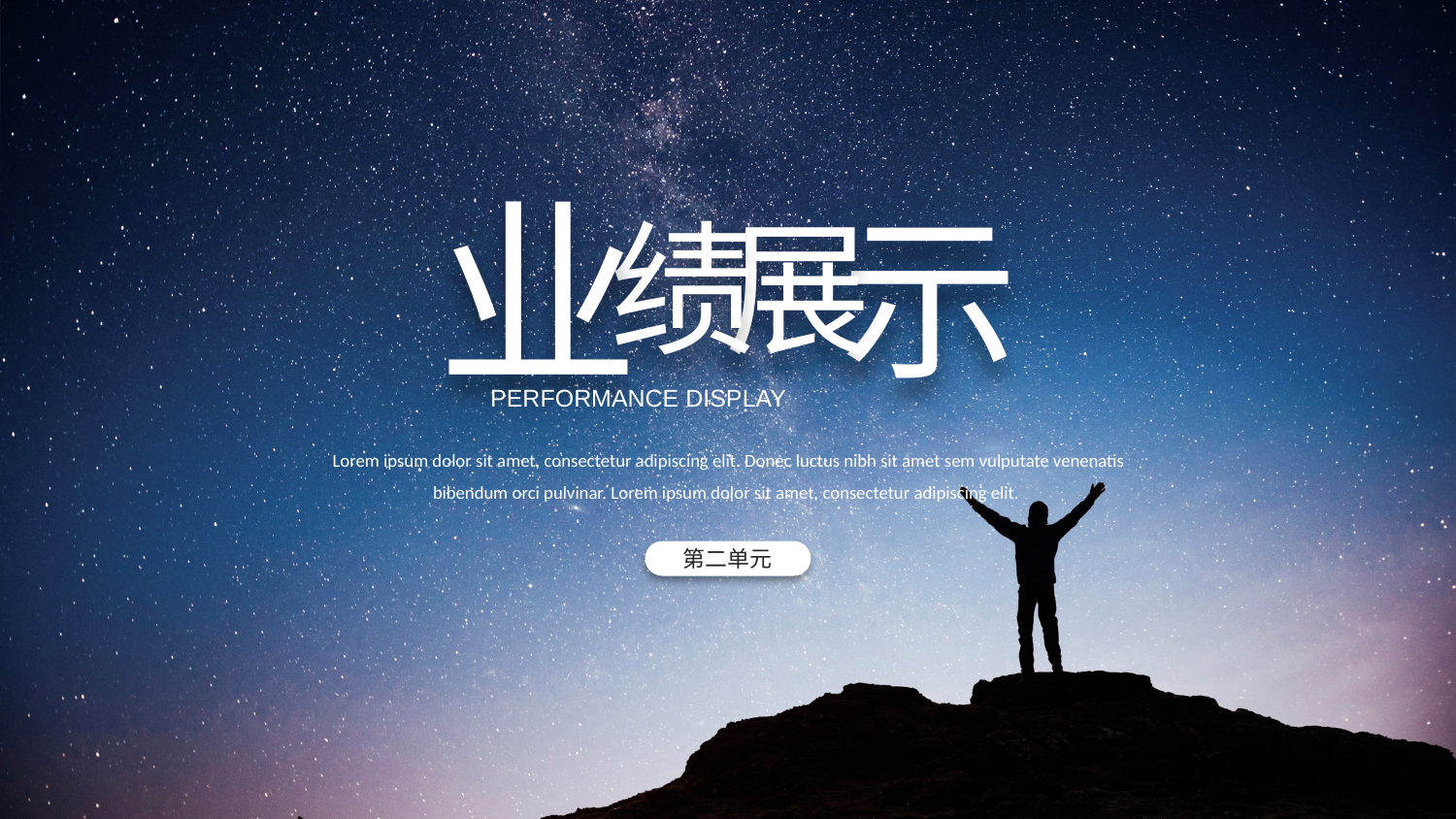

业
示
展
绩
PERFORMANCE DISPLAY
Lorem ipsum dolor sit amet, consectetur adipiscing elit. Donec luctus nibh sit amet sem vulputate venenatis bibendum orci pulvinar. Lorem ipsum dolor sit amet, consectetur adipiscing elit.
第二单元